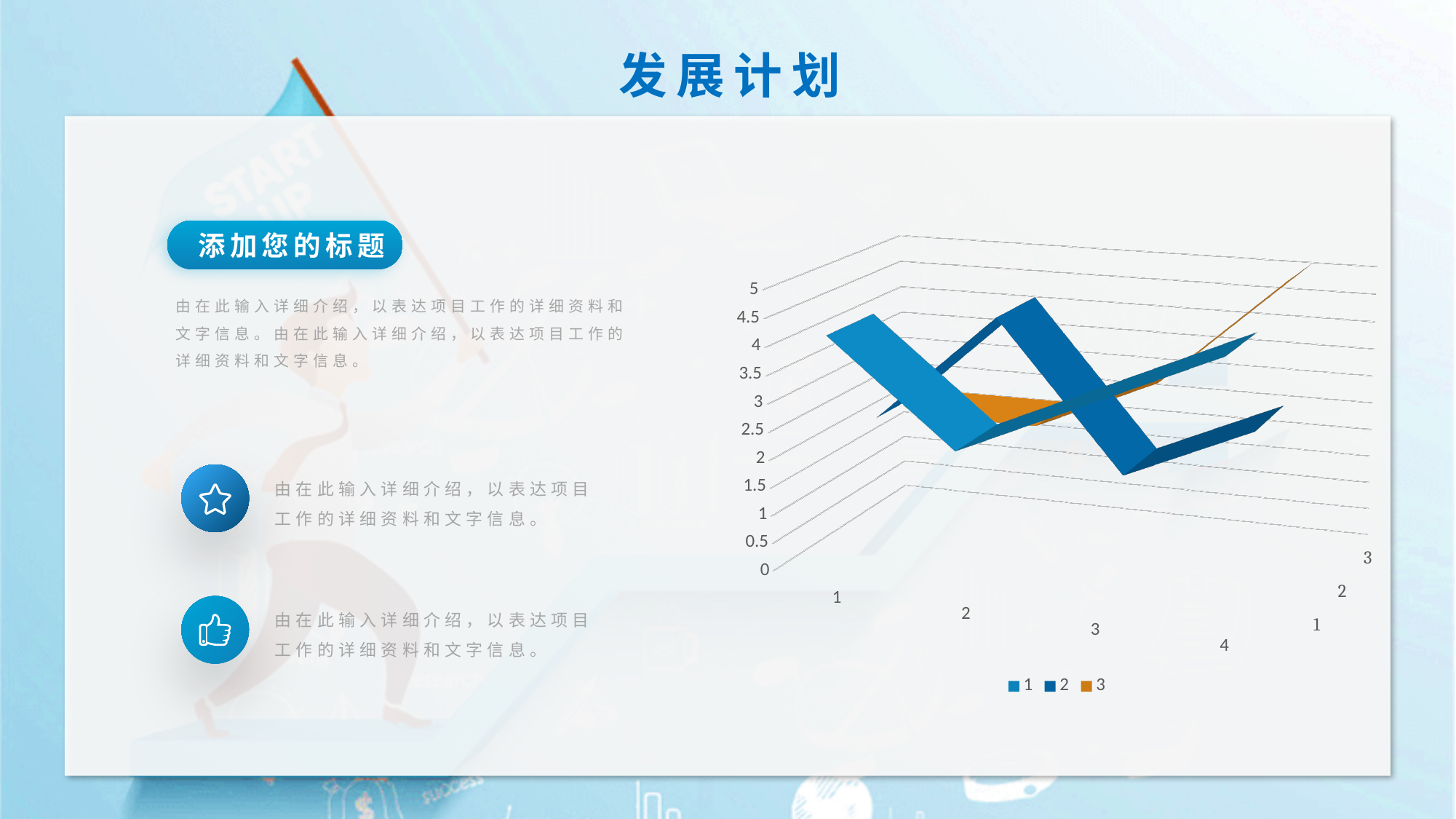

发展计划
添加您的标题

[unsupported chart]

由在此输入详细介绍，以表达项目工作的详细资料和文字信息。由在此输入详细介绍，以表达项目工作的详细资料和文字信息。

由在此输入详细介绍，以表达项目工作的详细资料和文字信息。

由在此输入详细介绍，以表达项目工作的详细资料和文字信息。